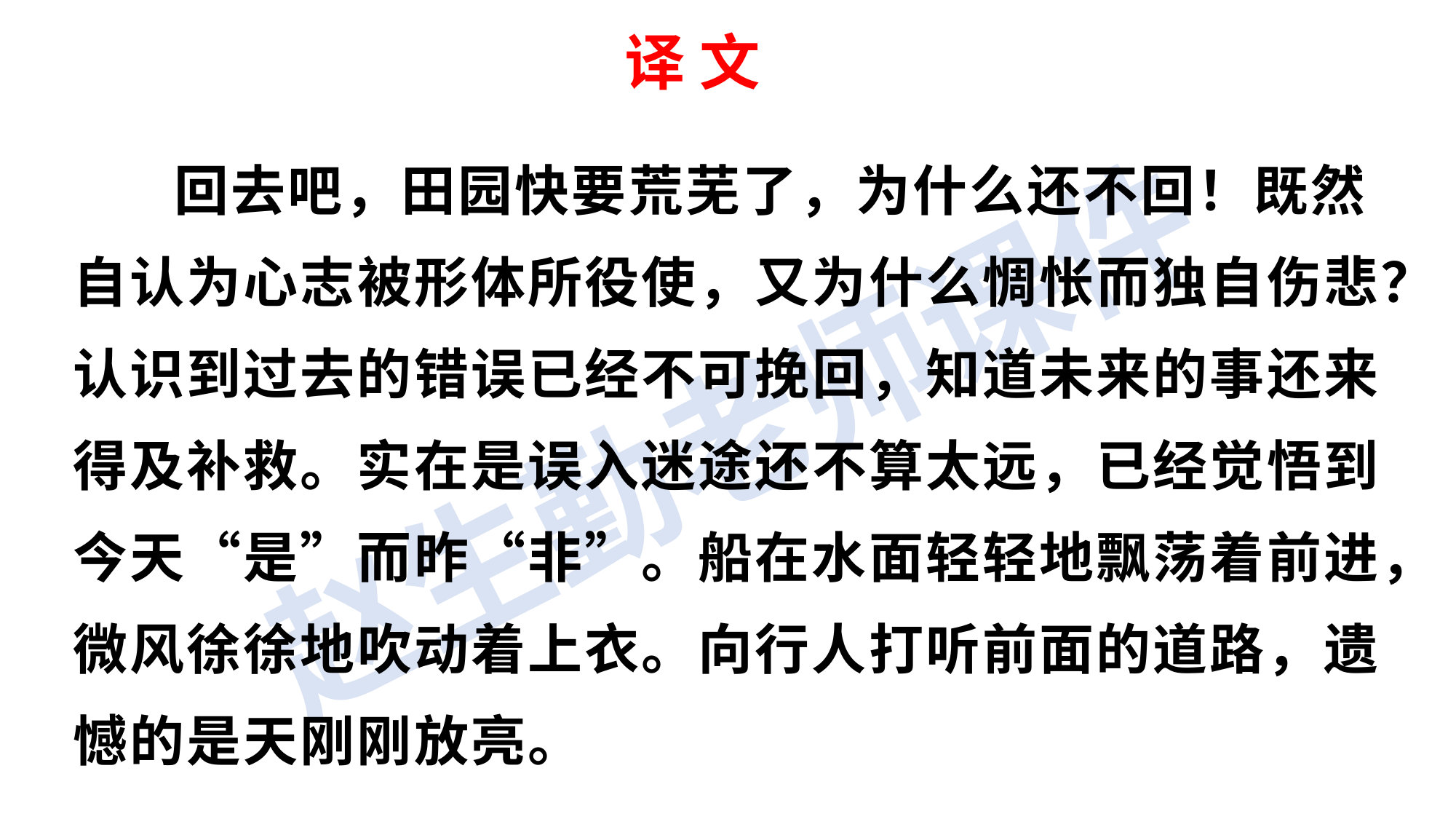

译 文
      回去吧，田园快要荒芜了，为什么还不回！既然自认为心志被形体所役使，又为什么惆怅而独自伤悲？认识到过去的错误已经不可挽回，知道未来的事还来得及补救。实在是误入迷途还不算太远，已经觉悟到今天“是”而昨“非”。船在水面轻轻地飘荡着前进，微风徐徐地吹动着上衣。向行人打听前面的道路，遗憾的是天刚刚放亮。